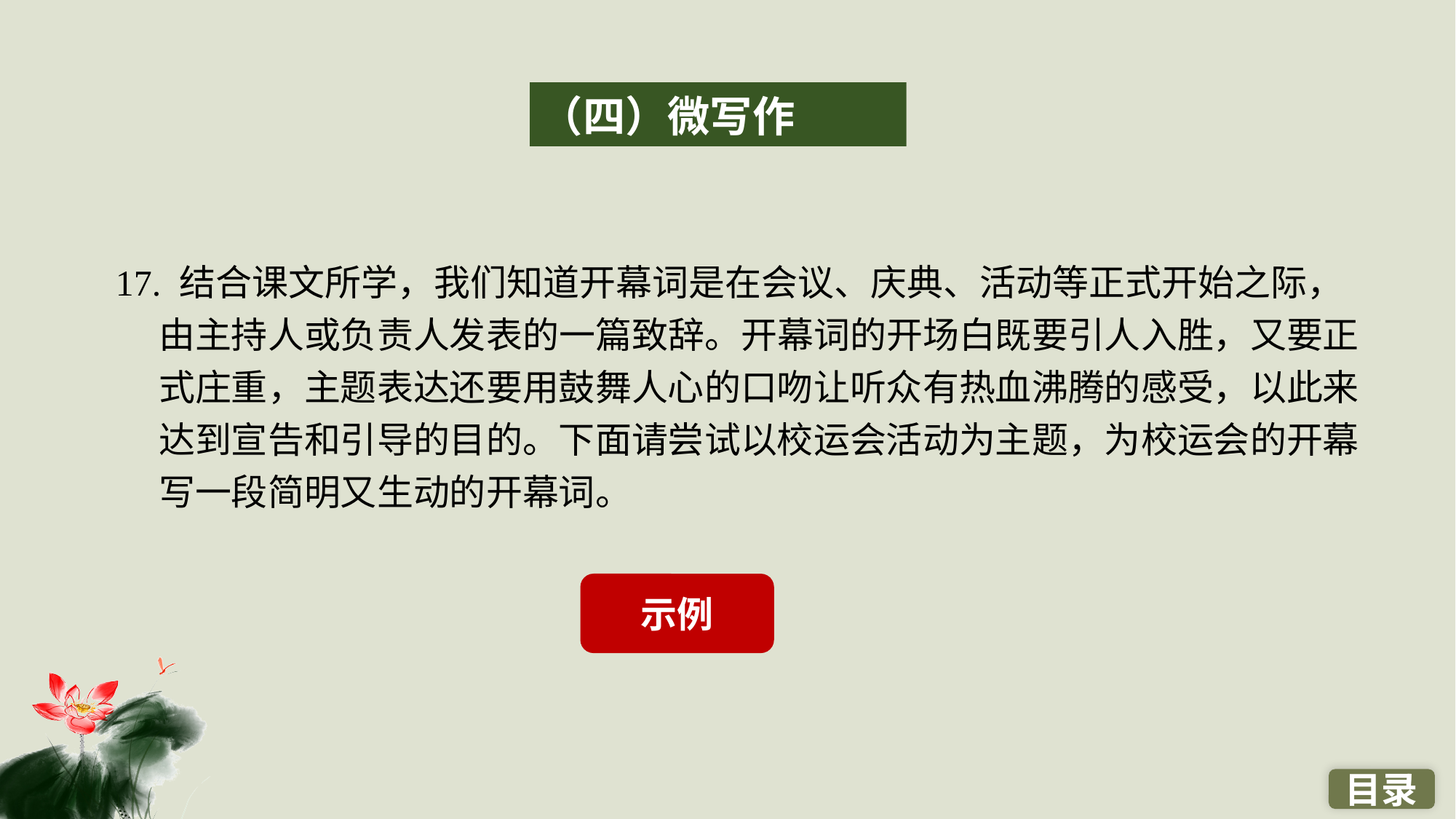

（四）微写作
17. 结合课文所学，我们知道开幕词是在会议、庆典、活动等正式开始之际，由主持人或负责人发表的一篇致辞。开幕词的开场白既要引人入胜，又要正式庄重，主题表达还要用鼓舞人心的口吻让听众有热血沸腾的感受，以此来达到宣告和引导的目的。下面请尝试以校运会活动为主题，为校运会的开幕写一段简明又生动的开幕词。

示例